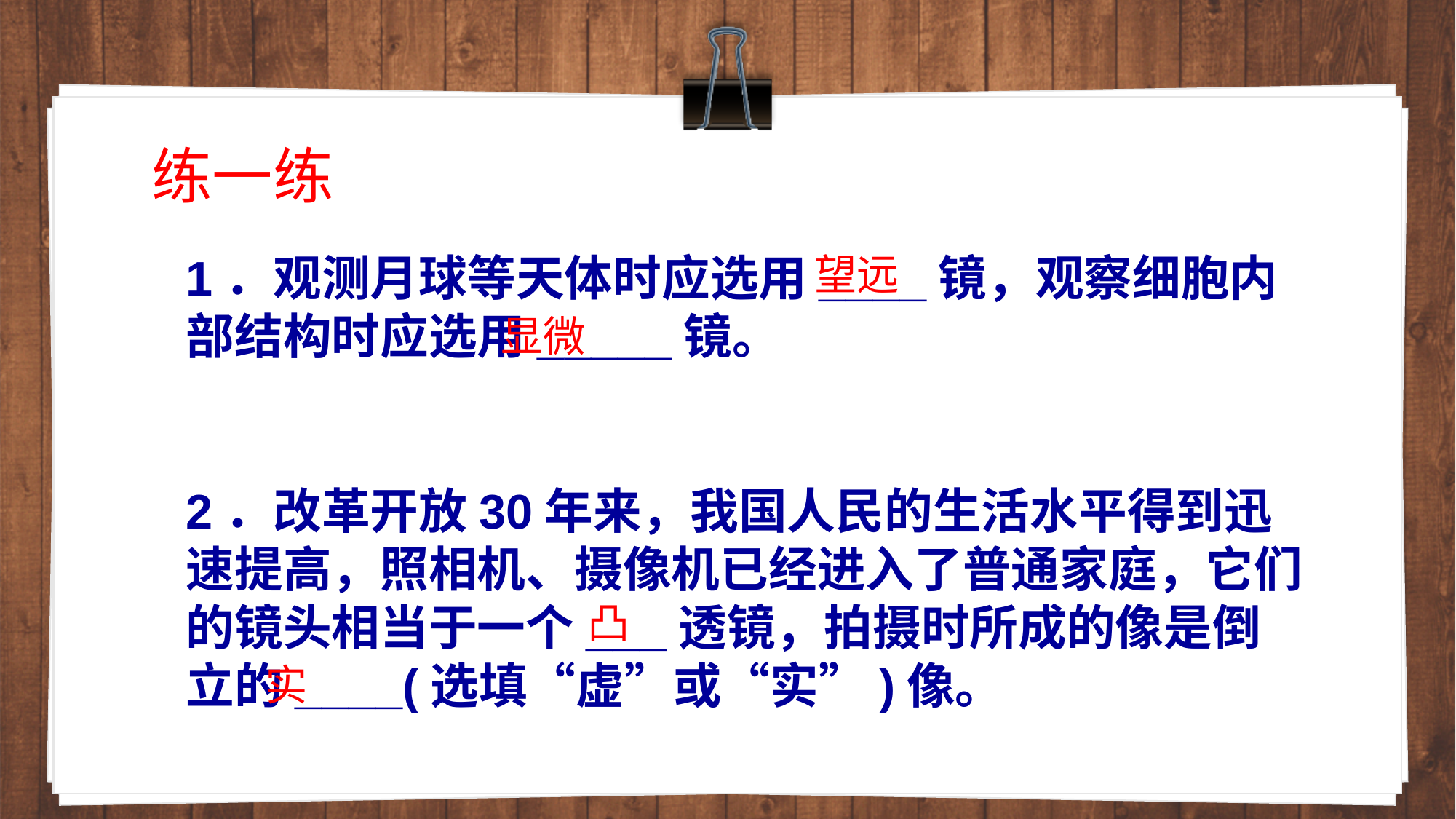

# 练一练
1．观测月球等天体时应选用____镜，观察细胞内部结构时应选用_____镜。

2．改革开放30年来，我国人民的生活水平得到迅速提高，照相机、摄像机已经进入了普通家庭，它们的镜头相当于一个___透镜，拍摄时所成的像是倒立的____(选填“虚”或“实”)像。
望远
显微
凸
实